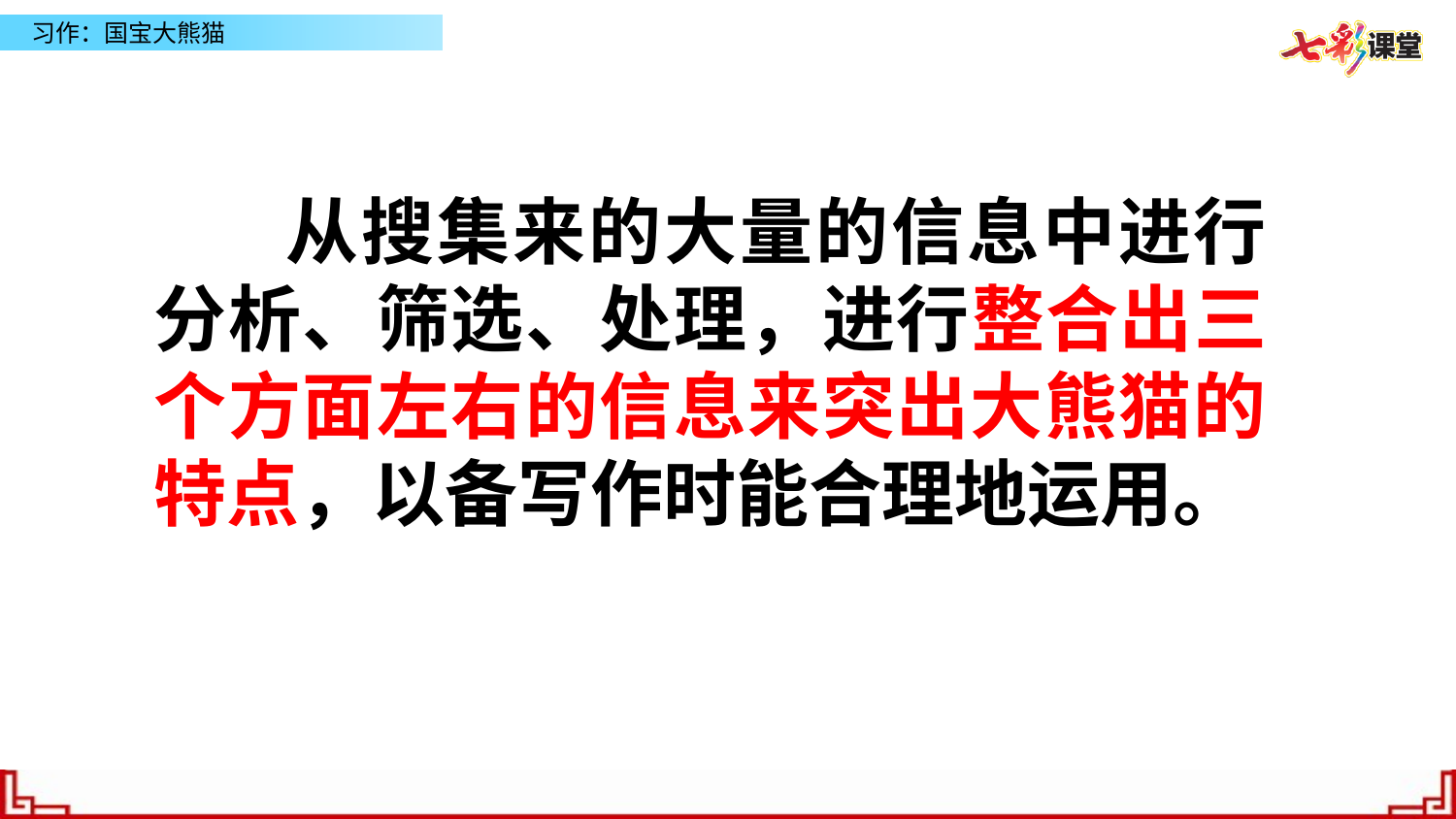

从搜集来的大量的信息中进行分析、筛选、处理，进行整合出三个方面左右的信息来突出大熊猫的特点，以备写作时能合理地运用。